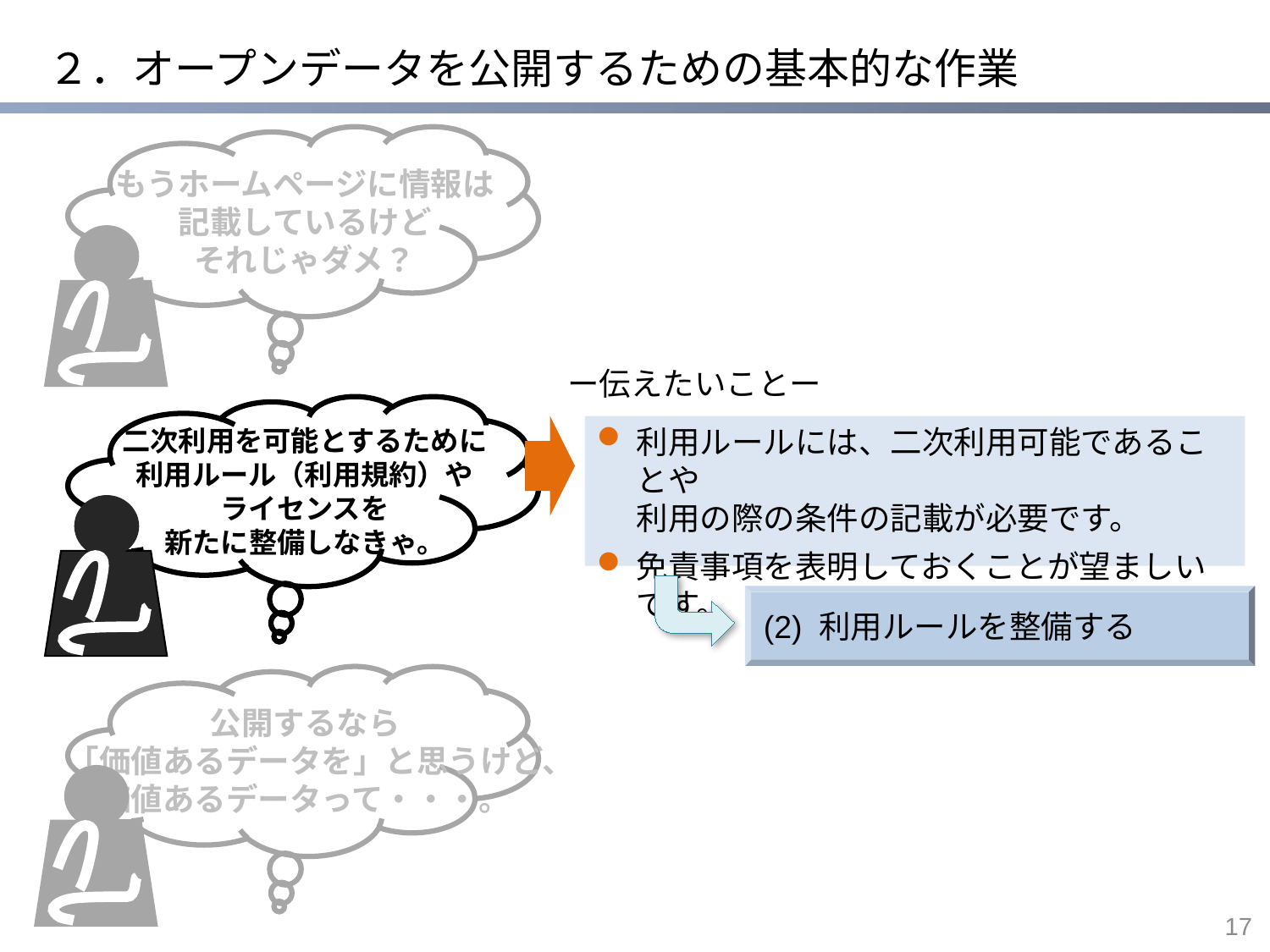

# ２．オープンデータを公開するための基本的な作業

もうホームページに情報は
記載しているけど
それじゃダメ？

ー伝えたいことー

利用ルールには、二次利用可能であることや
利用の際の条件の記載が必要です。
免責事項を表明しておくことが望ましいです。
二次利用を可能とするために
利用ルール（利用規約）や
ライセンスを
新たに整備しなきゃ。

(2) 利用ルールを整備する

公開するなら
「価値あるデータを」と思うけど、
価値あるデータって・・・。

17